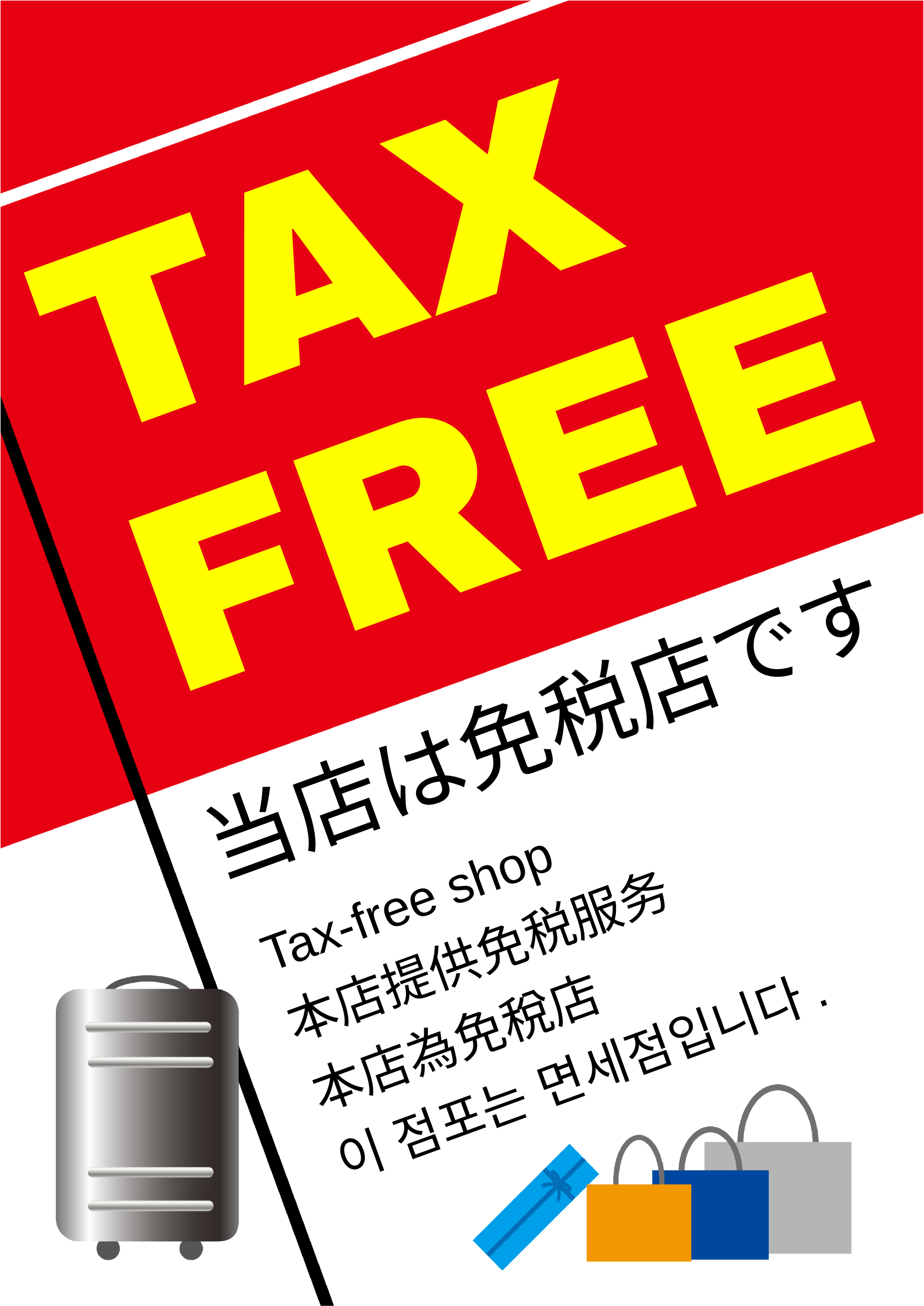

TAX
FREE
当店は免税店です
Tax-free shop
本店提供免税服务
本店為免稅店
이 점포는 면세점입니다.